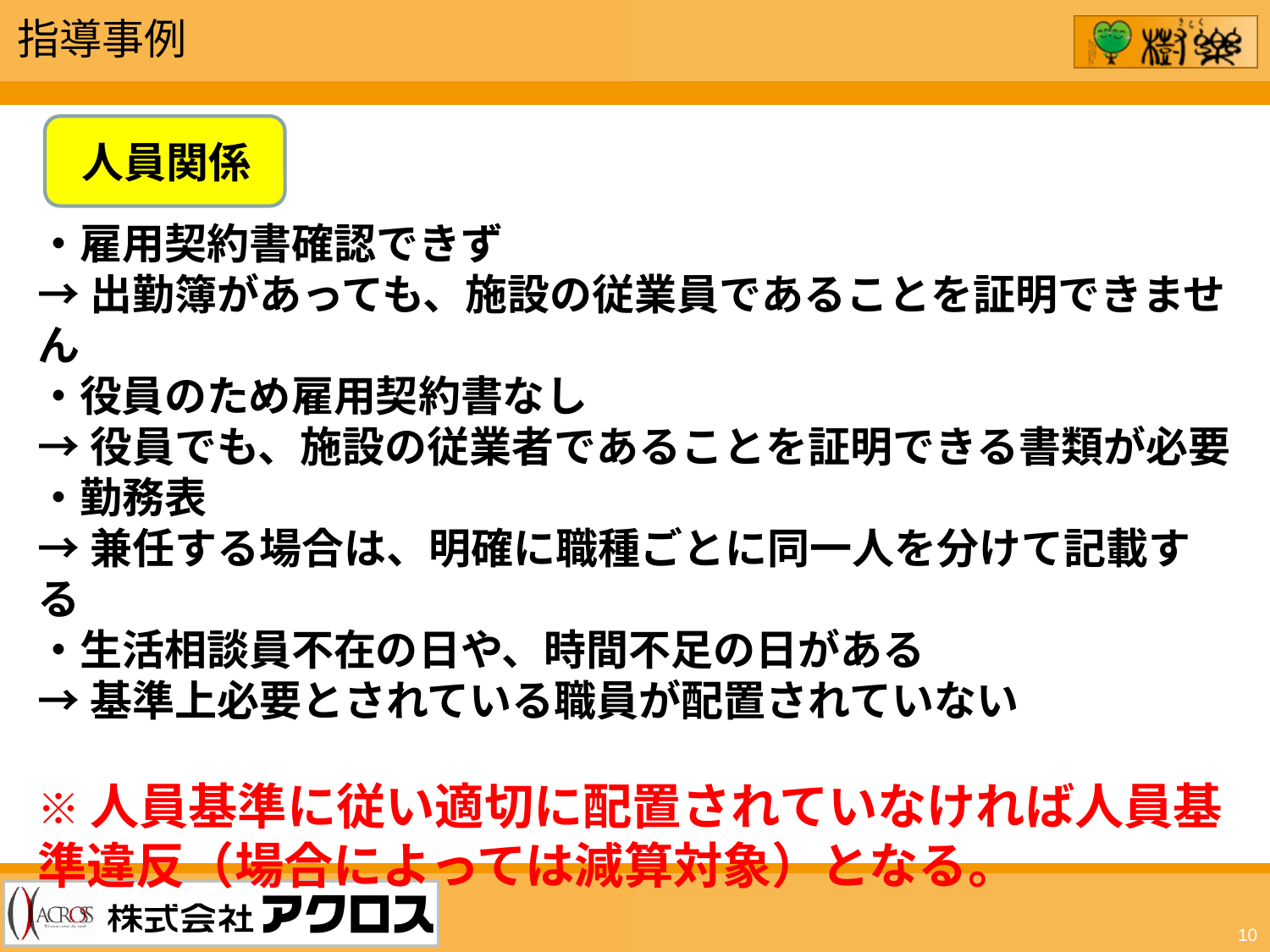

指導事例
 人員関係
・雇用契約書確認できず
→出勤簿があっても、施設の従業員であることを証明できません
・役員のため雇用契約書なし
→役員でも、施設の従業者であることを証明できる書類が必要
・勤務表
→兼任する場合は、明確に職種ごとに同一人を分けて記載する
・生活相談員不在の日や、時間不足の日がある
→基準上必要とされている職員が配置されていない

※人員基準に従い適切に配置されていなければ人員基準違反（場合によっては減算対象）となる。

10